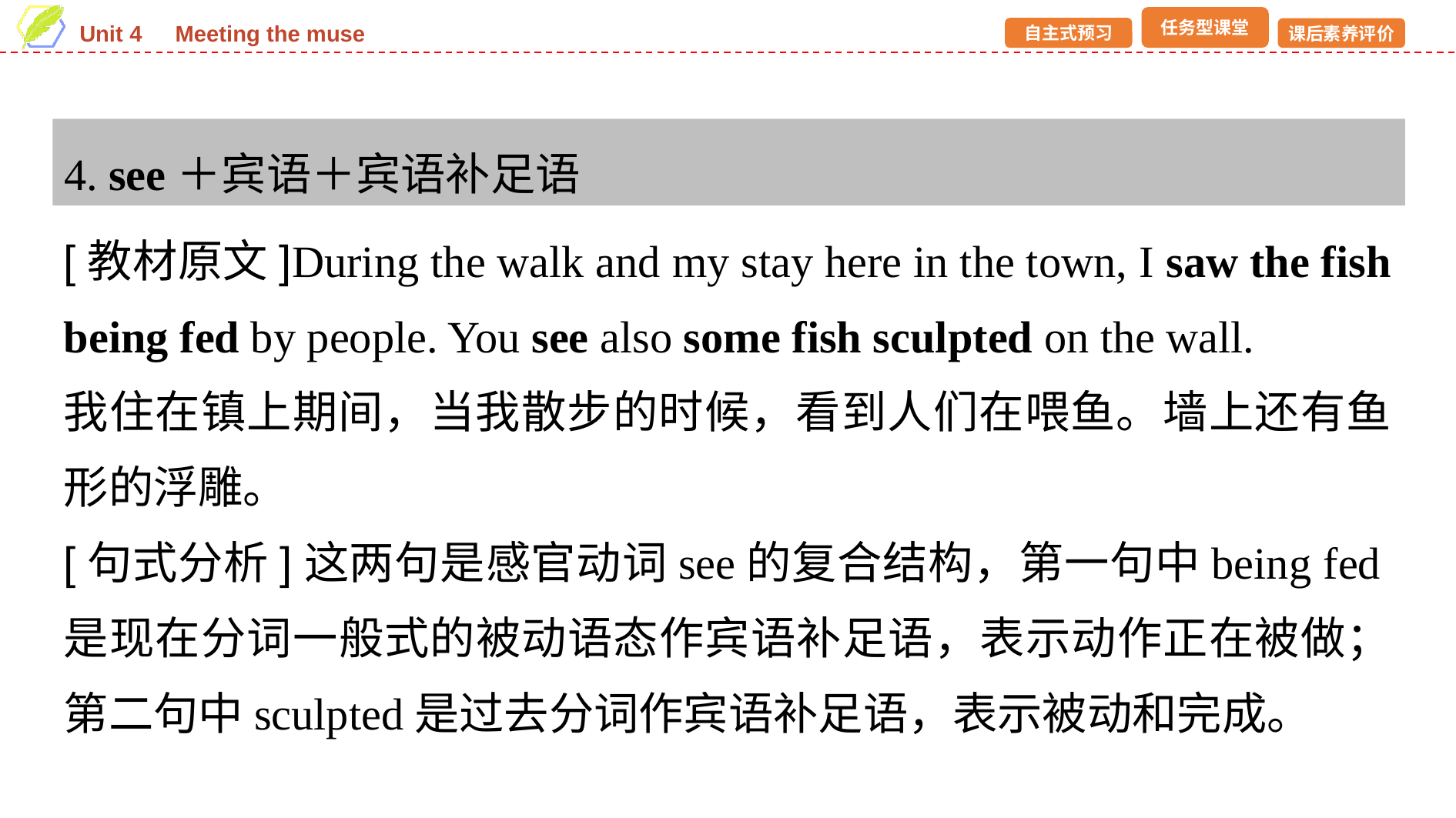

4. see＋宾语＋宾语补足语
[教材原文]During the walk and my stay here in the town, I saw the fish being fed by people. You see also some fish sculpted on the wall.
我住在镇上期间，当我散步的时候，看到人们在喂鱼。墙上还有鱼形的浮雕。
[句式分析]这两句是感官动词see的复合结构，第一句中being fed是现在分词一般式的被动语态作宾语补足语，表示动作正在被做；第二句中sculpted是过去分词作宾语补足语，表示被动和完成。